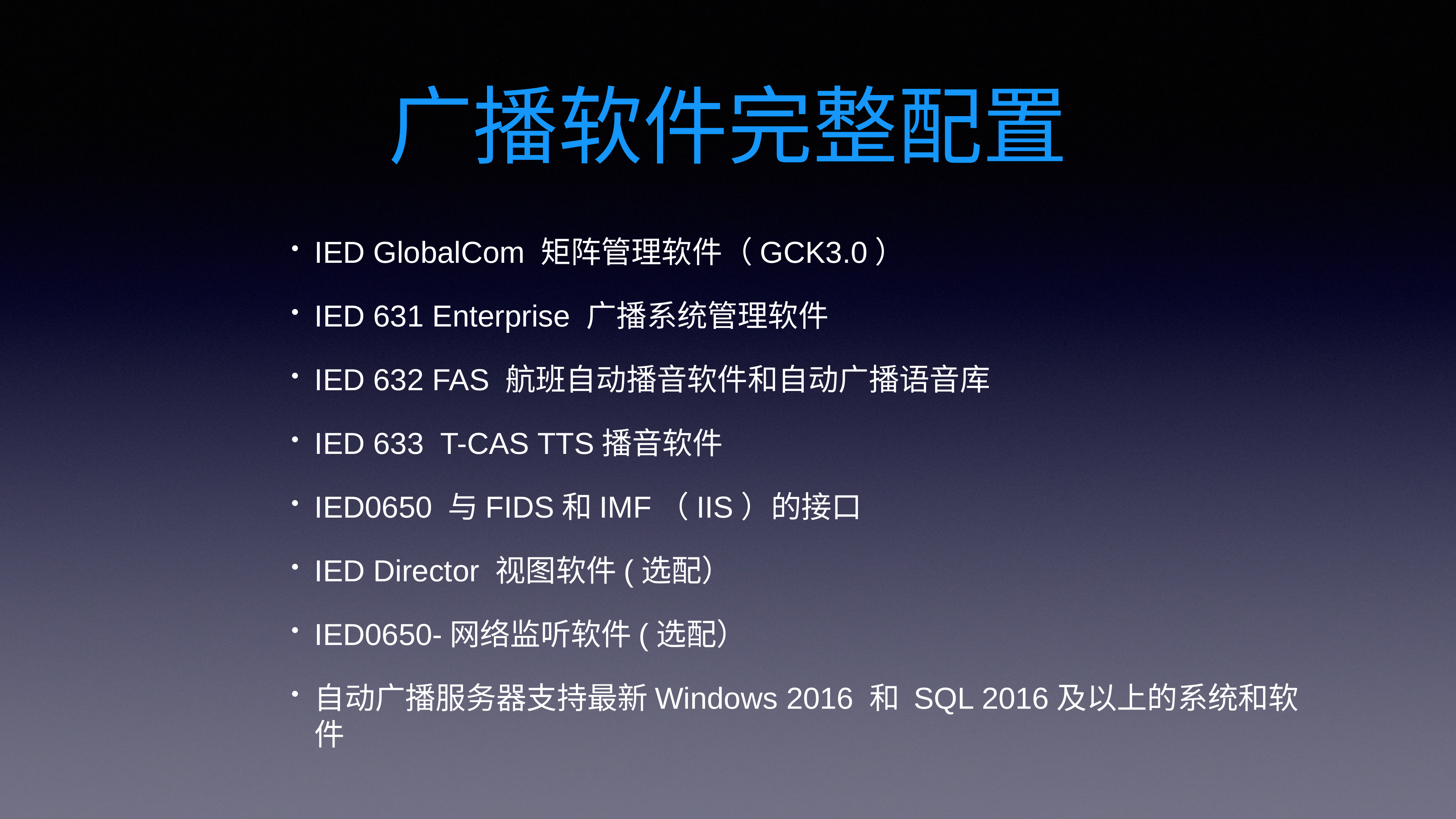

# 广播软件完整配置
IED GlobalCom 矩阵管理软件（GCK3.0）
IED 631 Enterprise 广播系统管理软件
IED 632 FAS 航班自动播音软件和自动广播语音库
IED 633  T-CAS TTS播音软件
IED0650 与FIDS和IMF（IIS）的接口
IED Director 视图软件(选配）
IED0650-网络监听软件(选配）
自动广播服务器支持最新Windows 2016 和 SQL 2016及以上的系统和软件